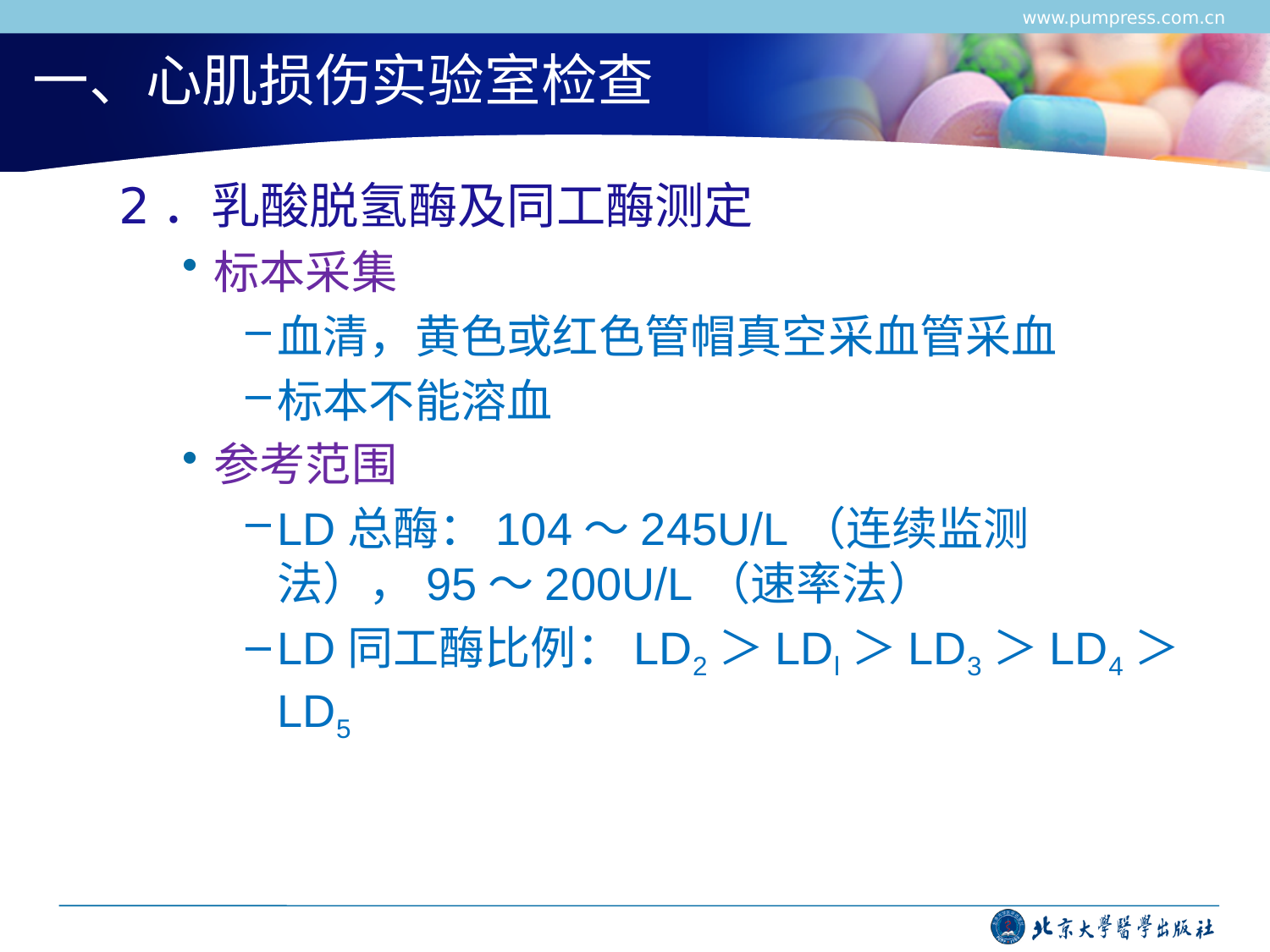

www.pumpress.com.cn
# 一、心肌损伤实验室检查
2．乳酸脱氢酶及同工酶测定
标本采集
血清，黄色或红色管帽真空采血管采血
标本不能溶血
参考范围
LD总酶：104～245U/L（连续监测法），95～200U/L（速率法）
LD同工酶比例：LD2＞LDl＞LD3＞LD4＞LD5